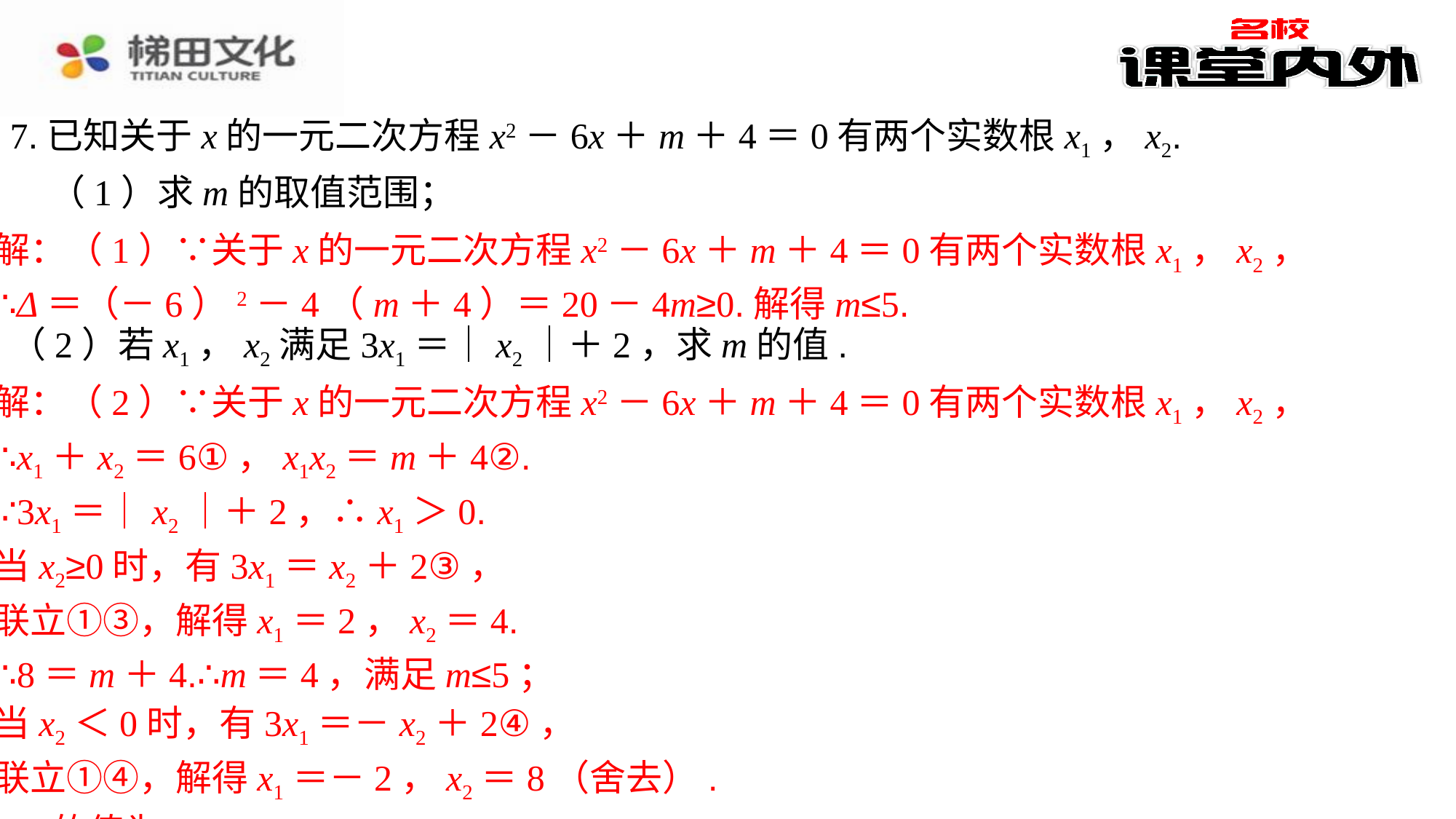

7.已知关于x的一元二次方程x2－6x＋m＋4＝0有两个实数根x1，x2.
（1）求m的取值范围；
解：（1）∵关于x的一元二次方程x2－6x＋m＋4＝0有两个实数根x1，x2，
∴Δ＝（－6）2－4（m＋4）＝20－4m≥0.解得m≤5.
（2）若x1，x2满足3x1＝｜x2｜＋2，求m的值.
解：（2）∵关于x的一元二次方程x2－6x＋m＋4＝0有两个实数根x1，x2，
∴x1＋x2＝6①，x1x2＝m＋4②.
∵3x1＝｜x2｜＋2，∴x1＞0.
当x2≥0时，有3x1＝x2＋2③，
联立①③，解得x1＝2，x2＝4.
∴8＝m＋4.∴m＝4，满足m≤5；
当x2＜0时，有3x1＝－x2＋2④，
联立①④，解得x1＝－2，x2＝8（舍去）.
∴m的值为4.